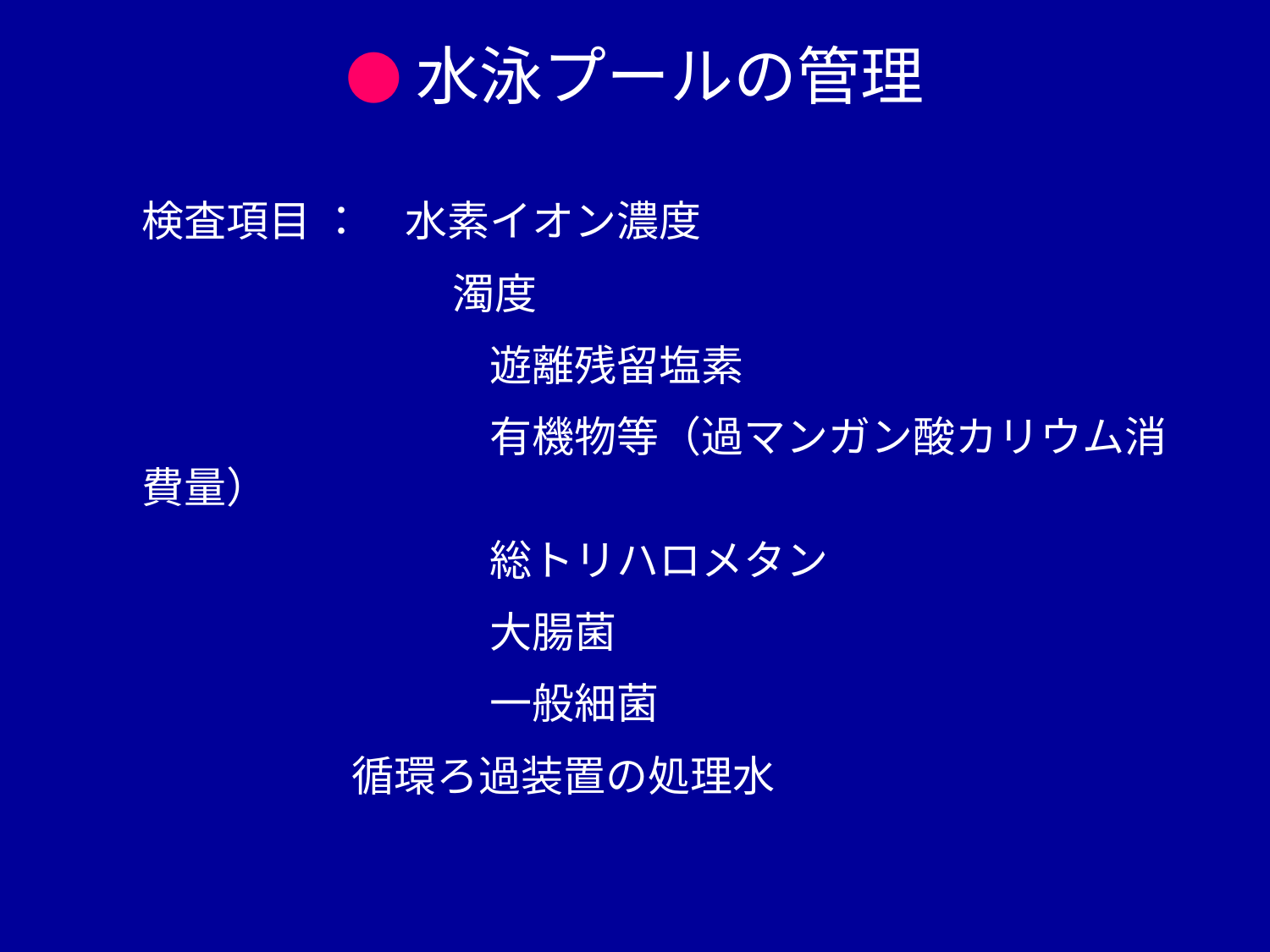

●水泳プールの管理
検査項目 ：　水素イオン濃度
　　　　　　      濁度
　　　　　　　　 遊離残留塩素
　　　　　　　　 有機物等（過マンガン酸カリウム消費量）
　　　　　　　　 総トリハロメタン
　　　　　　　　 大腸菌
　　　　　　　　 一般細菌
                     循環ろ過装置の処理水